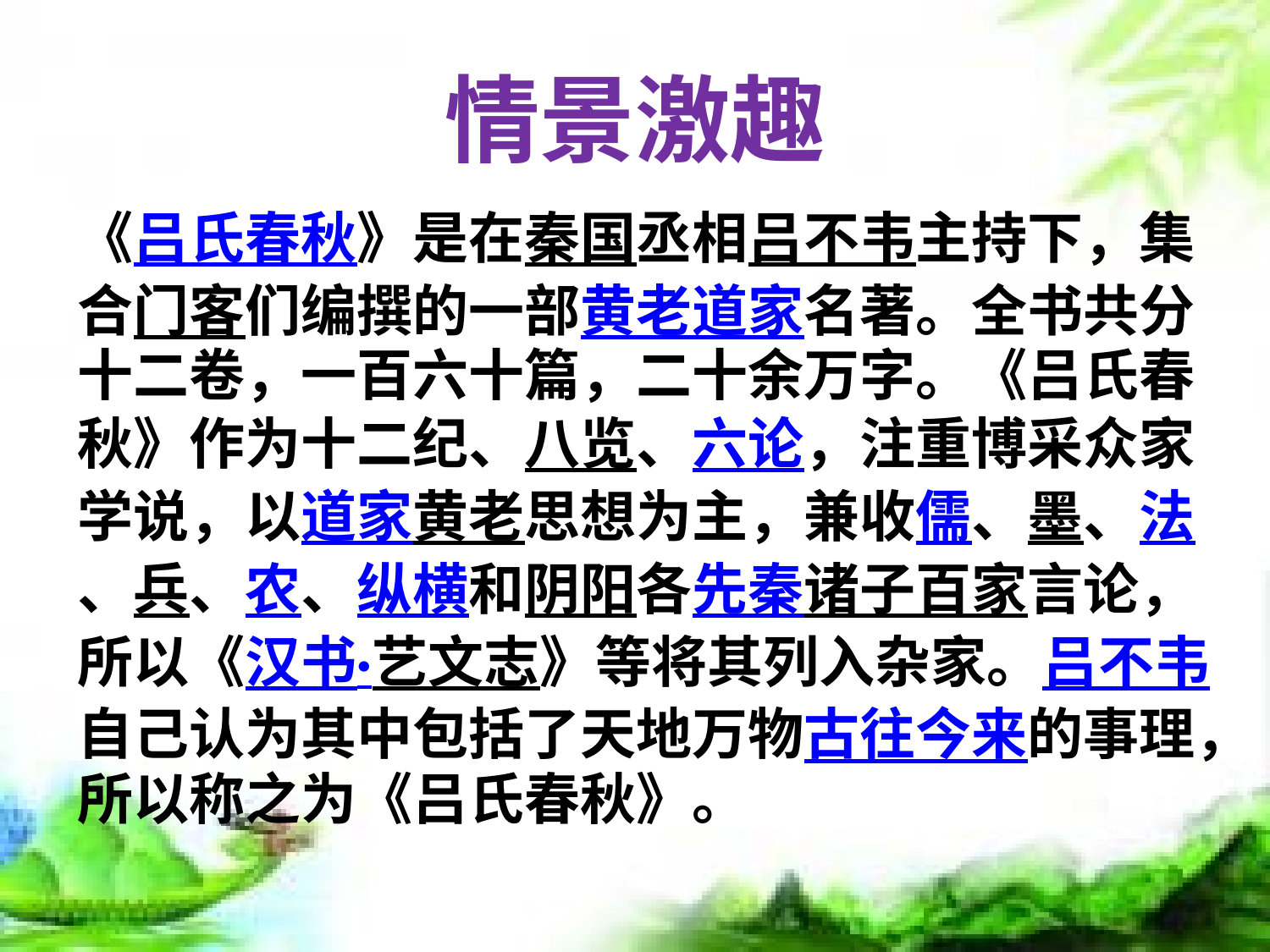

# 情景激趣
《吕氏春秋》是在秦国丞相吕不韦主持下，集合门客们编撰的一部黄老道家名著。全书共分十二卷，一百六十篇，二十余万字。《吕氏春秋》作为十二纪、八览、六论，注重博采众家学说，以道家黄老思想为主，兼收儒、墨、法、兵、农、纵横和阴阳各先秦诸子百家言论，所以《汉书·艺文志》等将其列入杂家。吕不韦自己认为其中包括了天地万物古往今来的事理，所以称之为《吕氏春秋》。